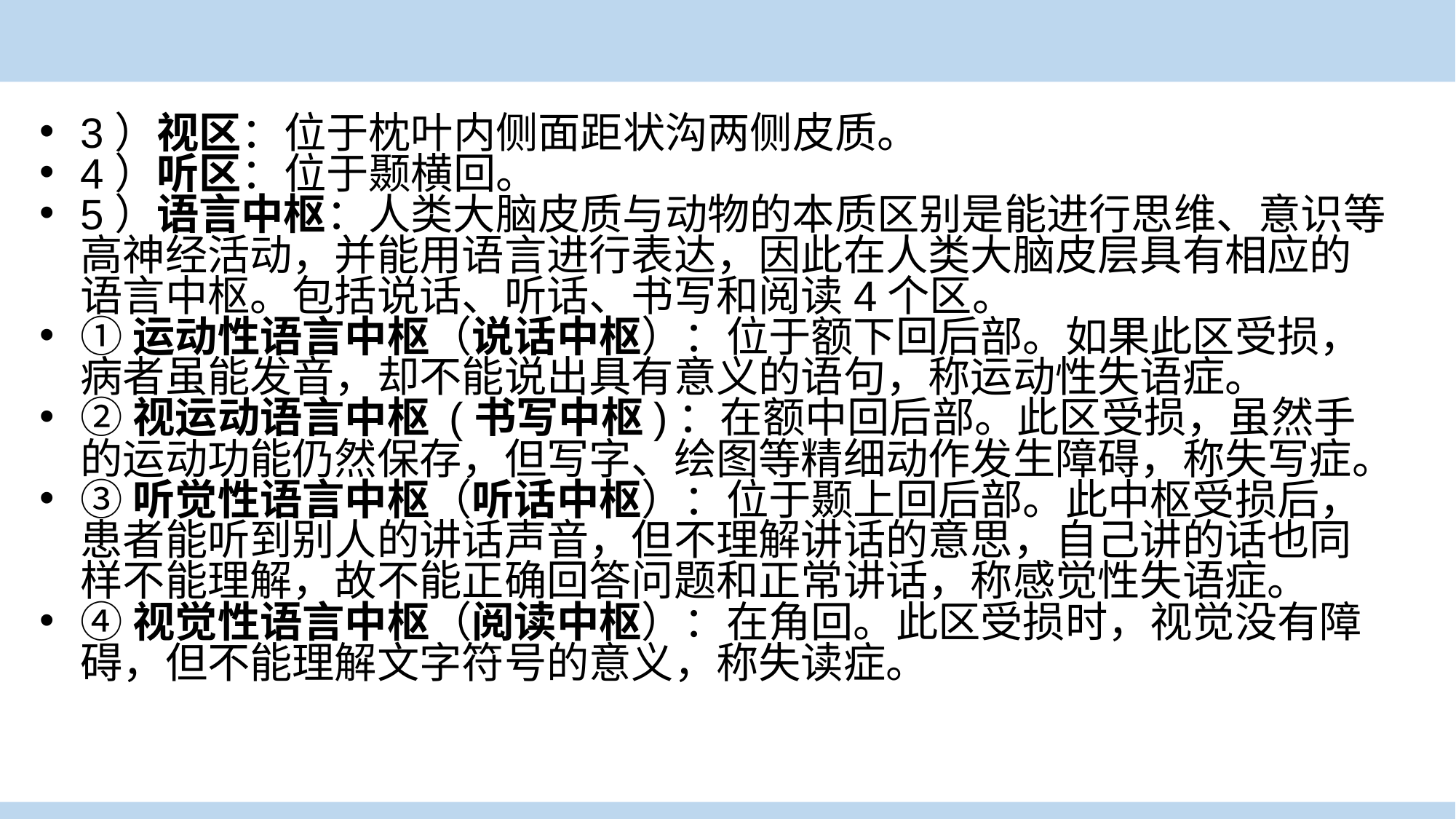

3）视区：位于枕叶内侧面距状沟两侧皮质。
4）听区：位于颞横回。
5）语言中枢：人类大脑皮质与动物的本质区别是能进行思维、意识等高神经活动，并能用语言进行表达，因此在人类大脑皮层具有相应的语言中枢。包括说话、听话、书写和阅读4个区。
①运动性语言中枢（说话中枢）：位于额下回后部。如果此区受损，病者虽能发音，却不能说出具有意义的语句，称运动性失语症。
②视运动语言中枢 (书写中枢)：在额中回后部。此区受损，虽然手的运动功能仍然保存，但写字、绘图等精细动作发生障碍，称失写症。
③听觉性语言中枢（听话中枢）：位于颞上回后部。此中枢受损后，患者能听到别人的讲话声音，但不理解讲话的意思，自己讲的话也同样不能理解，故不能正确回答问题和正常讲话，称感觉性失语症。
④视觉性语言中枢（阅读中枢）：在角回。此区受损时，视觉没有障碍，但不能理解文字符号的意义，称失读症。